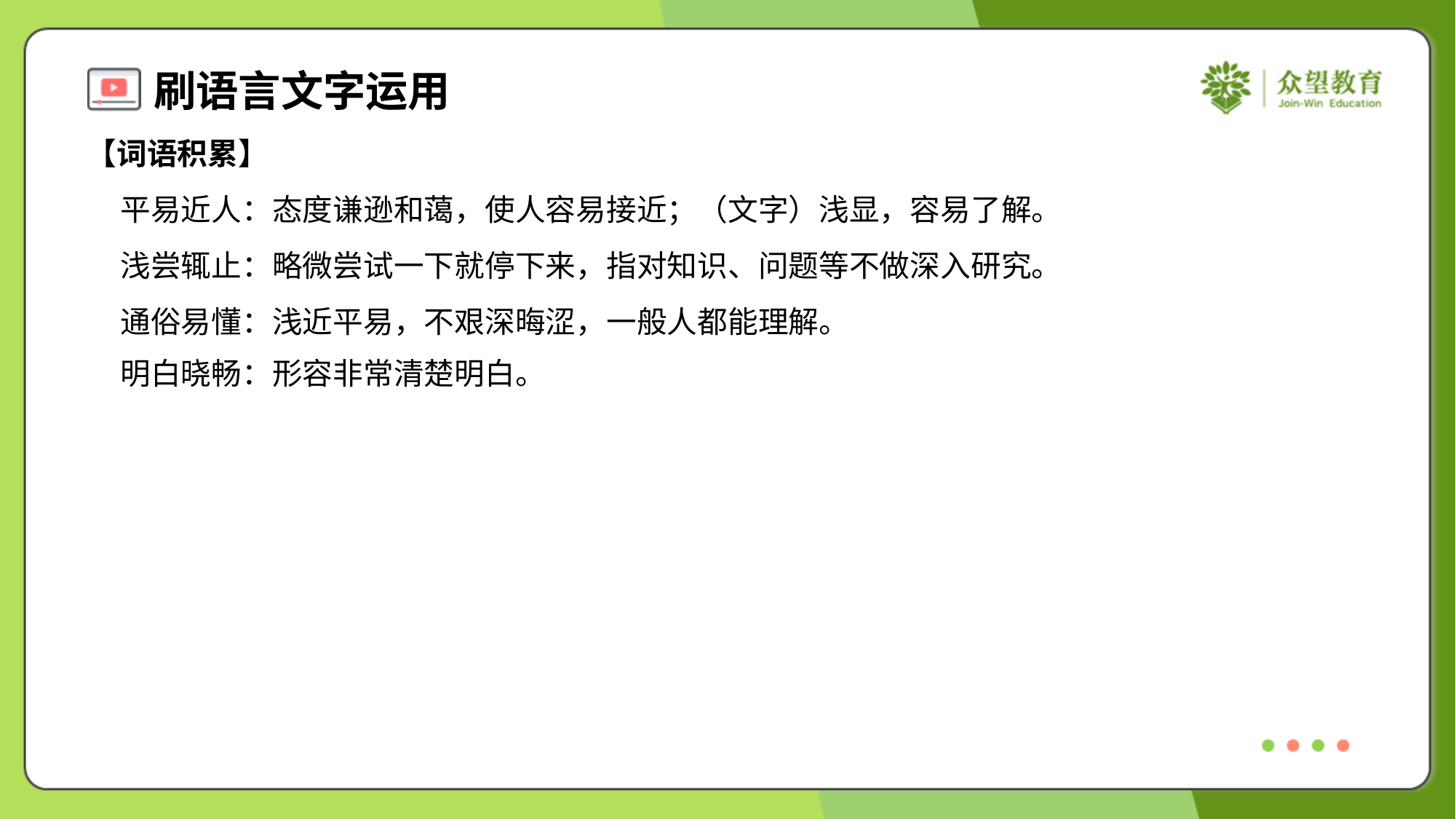

【词语积累】
    平易近人：态度谦逊和蔼，使人容易接近；（文字）浅显，容易了解。
    浅尝辄止：略微尝试一下就停下来，指对知识、问题等不做深入研究。
    通俗易懂：浅近平易，不艰深晦涩，一般人都能理解。
    明白晓畅：形容非常清楚明白。